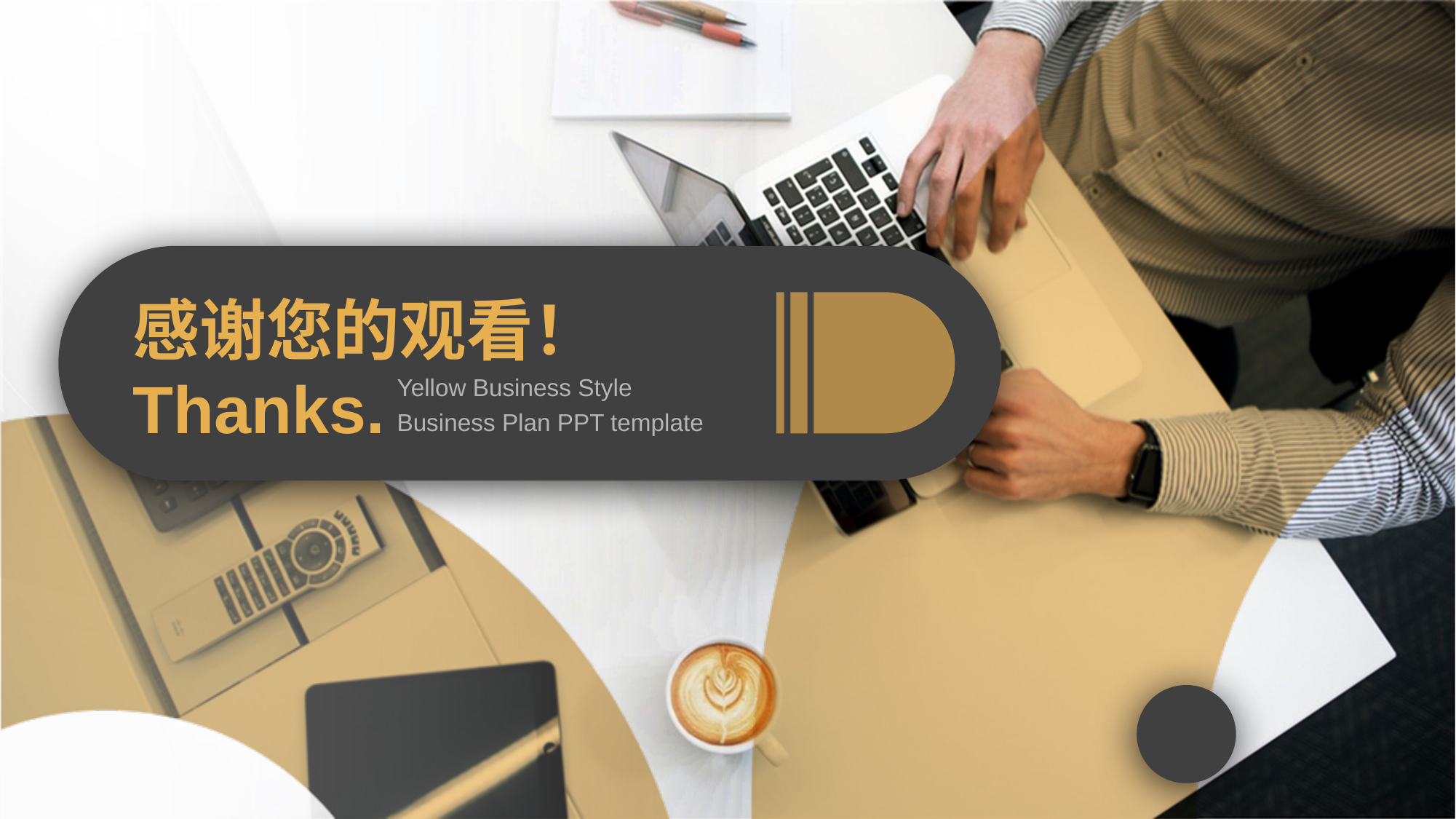

感谢您的观看！
Thanks.
 Yellow Business Style
 Business Plan PPT template